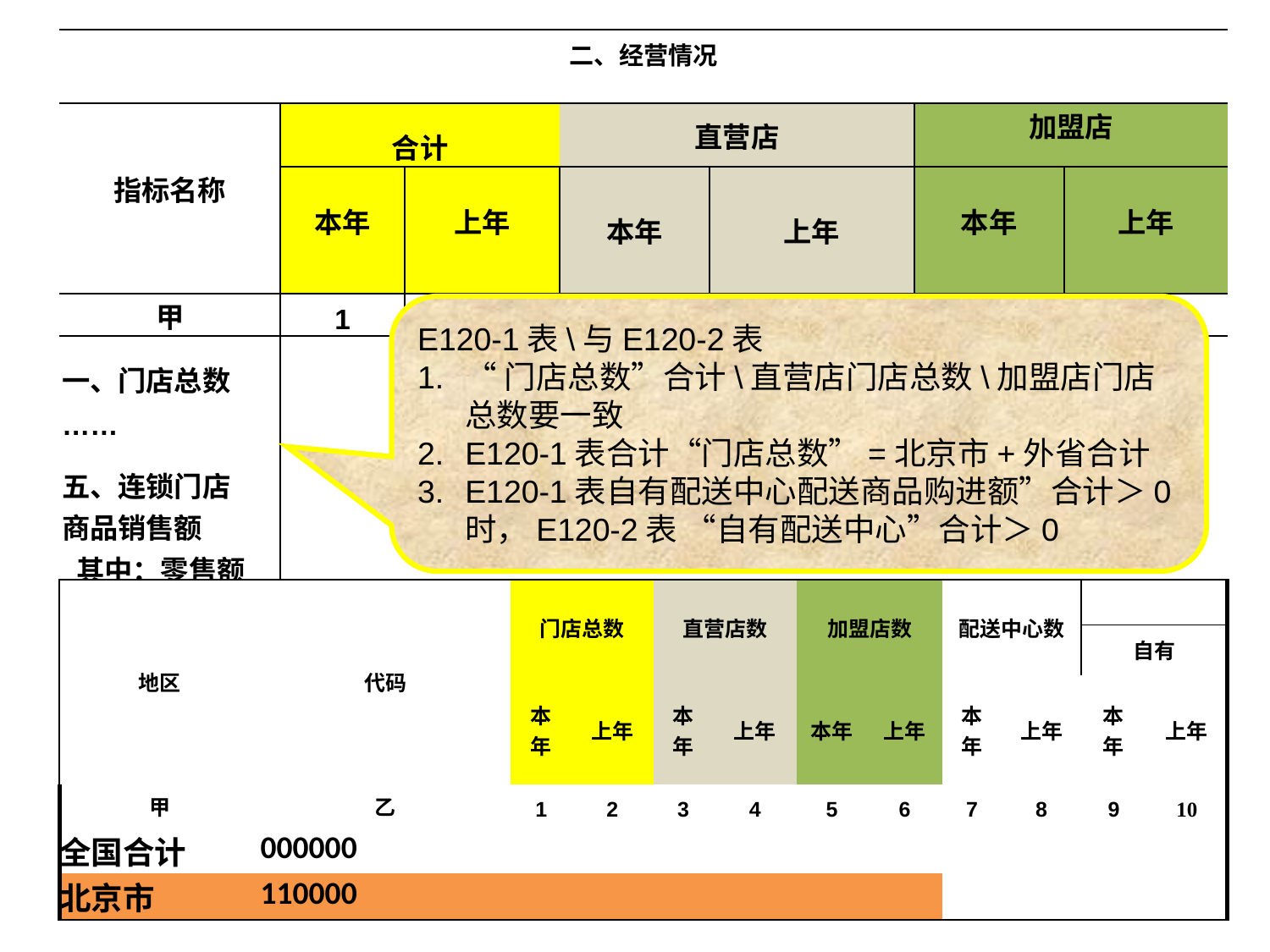

| 二、经营情况 |  |  |  |  |  |  |  |
| --- | --- | --- | --- | --- | --- | --- | --- |
| 指标名称 | 合计 |  | 直营店 |  | 加盟店 |  |  |
|  | 本年 | 上年 | 本年 | 上年 | 本年 | 上年 |  |
| 甲 | 1 | 2 | 3 | 4 | 5 | 6 |  |
| 一、门店总数 …… 五、连锁门店 商品销售额 其中：零售额 |  |  |  |  |  |  |  |
E120-1表\与E120-2表
“门店总数”合计\直营店门店总数\加盟店门店总数要一致
E120-1表合计“门店总数”=北京市+外省合计
E120-1表自有配送中心配送商品购进额”合计＞0时，E120-2表 “自有配送中心”合计＞0

| 地区 | 代码 | 门店总数 |  | 直营店数 |  | 加盟店数 |  | 配送中心数 |  |  |  |
| --- | --- | --- | --- | --- | --- | --- | --- | --- | --- | --- | --- |
|  |  |  |  |  |  |  |  |  |  | 自有 |  |
|  |  | 本年 | 上年 | 本年 | 上年 | 本年 | 上年 | 本年 | 上年 | 本年 | 上年 |
| 甲 | 乙 | 1 | 2 | 3 | 4 | 5 | 6 | 7 | 8 | 9 | 10 |
| 全国合计 | 000000 |  |  |  |  |  |  |  |  |  |  |
| 北京市 | 110000 |  |  |  |  |  |  |  |  |  |  |